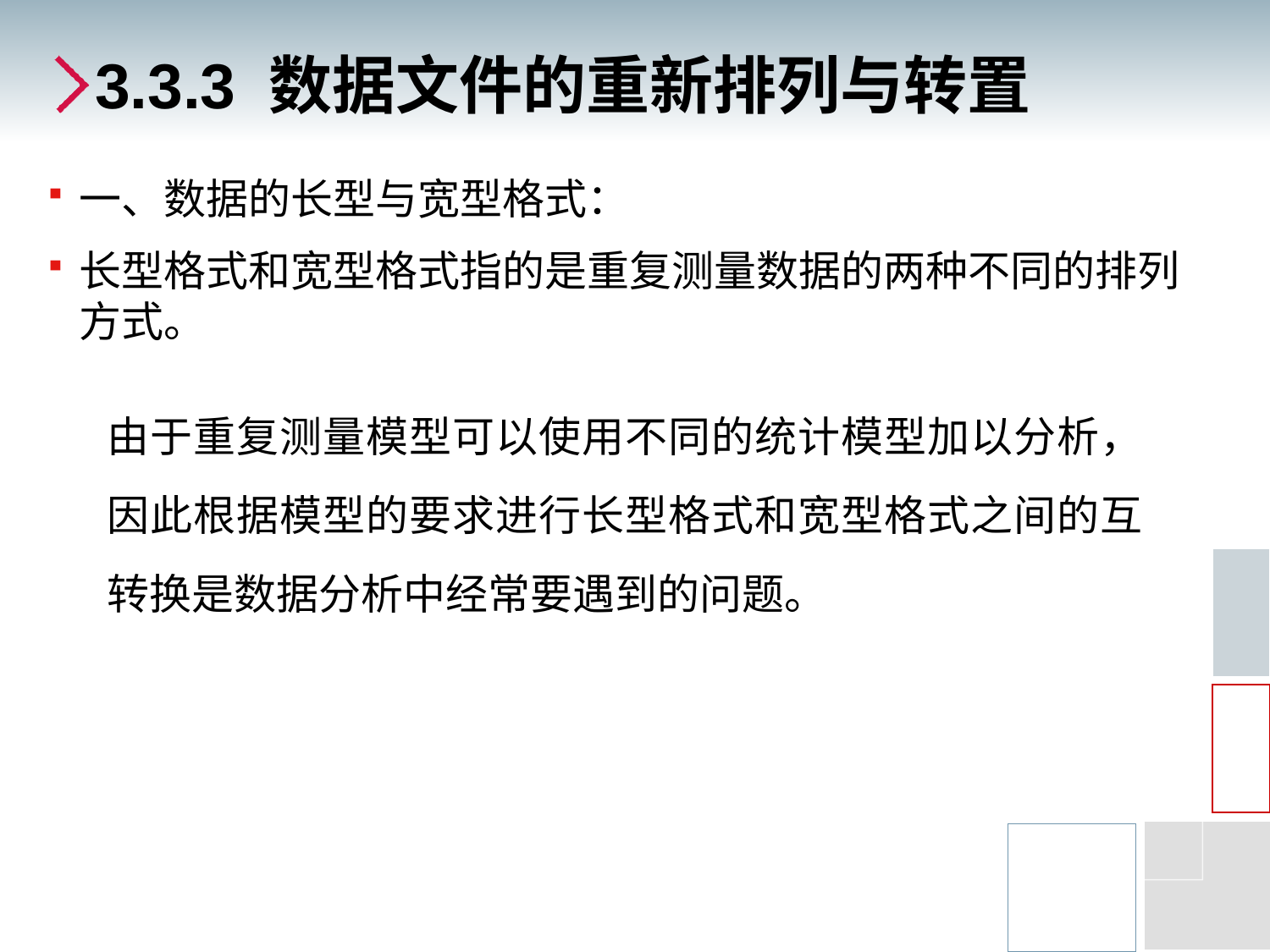

# 3.3.3 数据文件的重新排列与转置
一、数据的长型与宽型格式：
长型格式和宽型格式指的是重复测量数据的两种不同的排列方式。

由于重复测量模型可以使用不同的统计模型加以分析，因此根据模型的要求进行长型格式和宽型格式之间的互转换是数据分析中经常要遇到的问题。